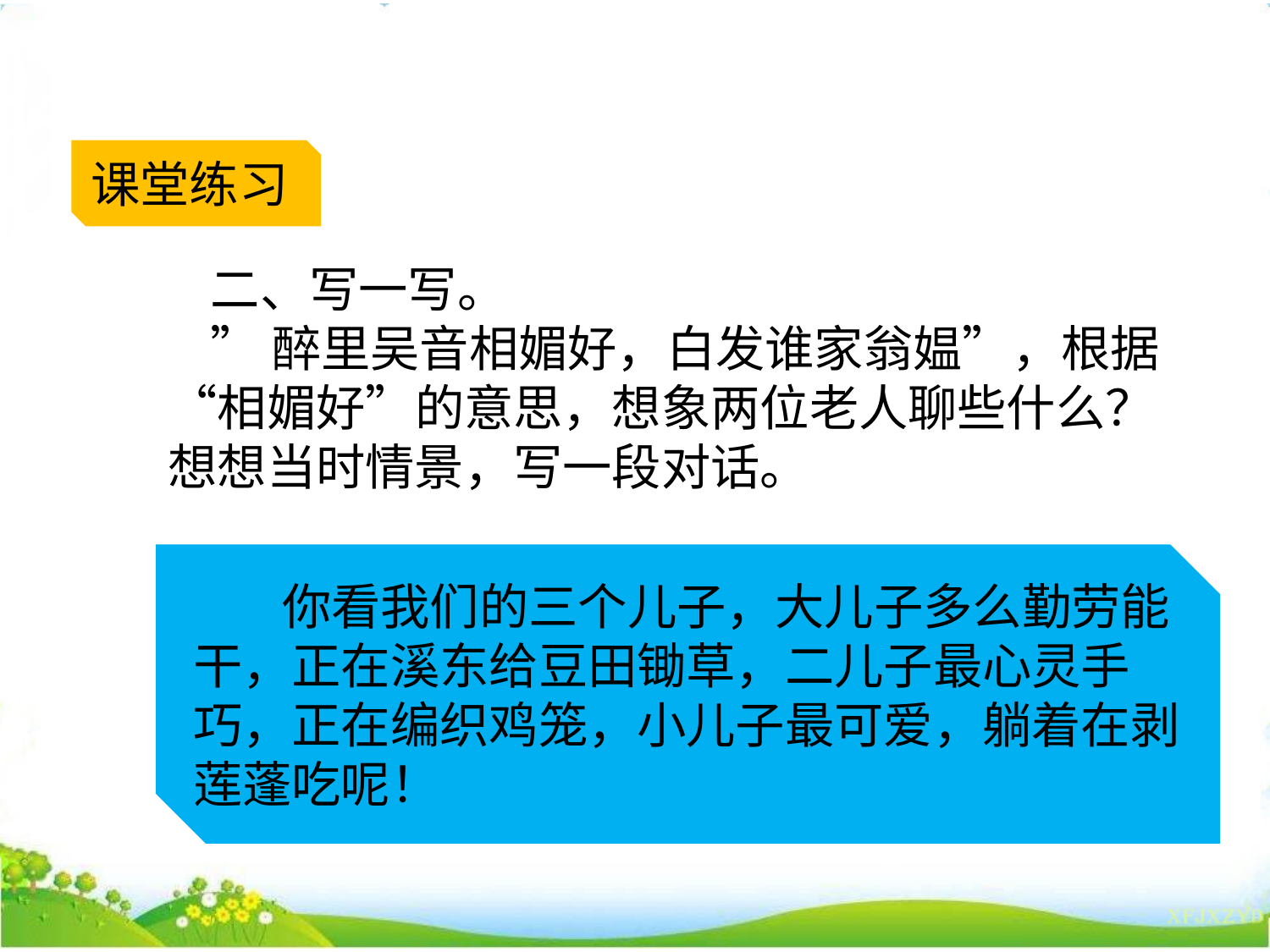

课堂练习
二、写一写。
”醉里吴音相媚好，白发谁家翁媪”，根据“相媚好”的意思，想象两位老人聊些什么？想想当时情景，写一段对话。

       你看我们的三个儿子，大儿子多么勤劳能干，正在溪东给豆田锄草，二儿子最心灵手巧，正在编织鸡笼，小儿子最可爱，躺着在剥莲蓬吃呢！